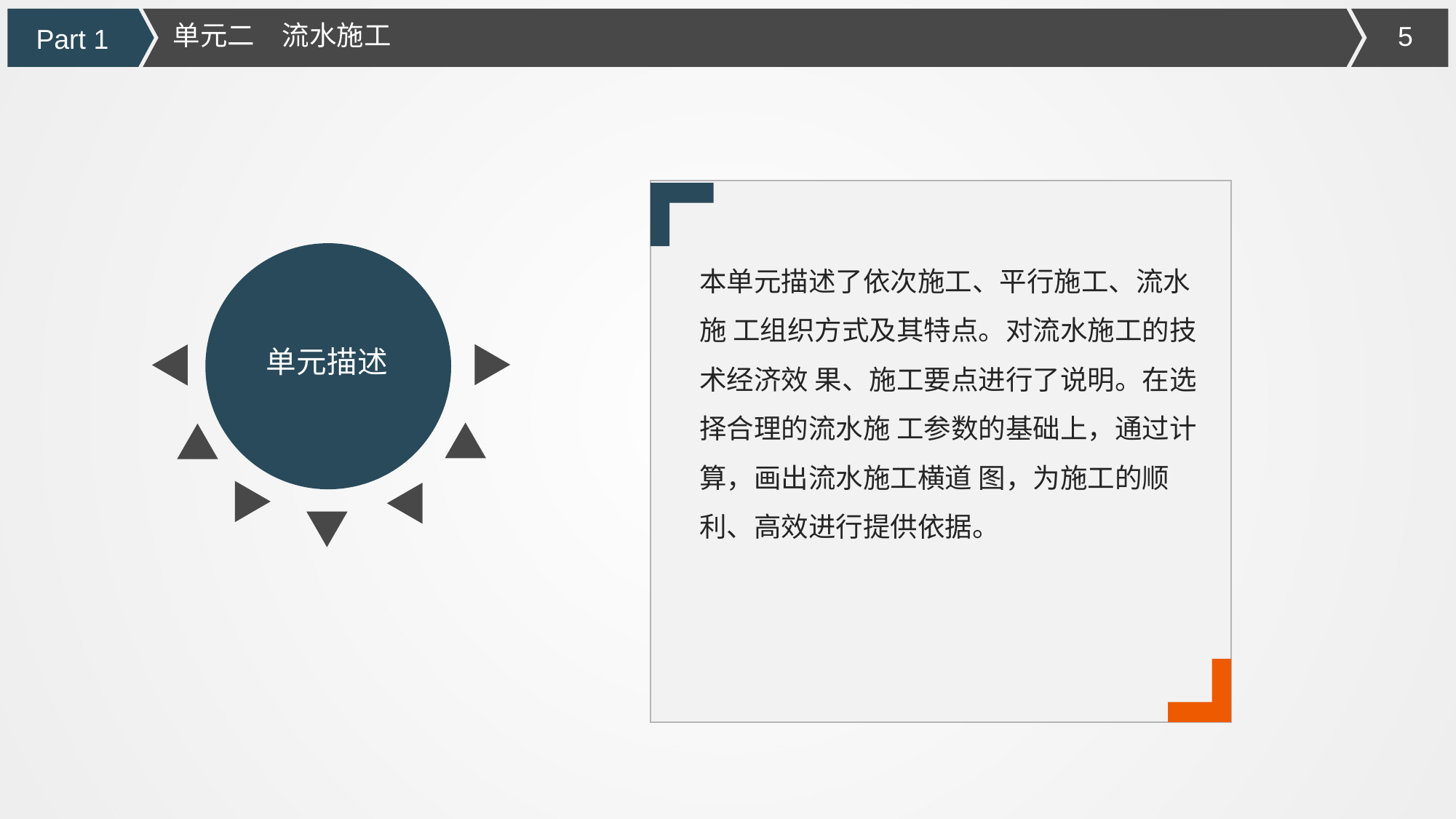

单元二　流水施工
Part 1

本单元描述了依次施工、平行施工、流水施 工组织方式及其特点。对流水施工的技术经济效 果、施工要点进行了说明。在选择合理的流水施 工参数的基础上，通过计算，画出流水施工横道 图，为施工的顺利、高效进行提供依据。

单元描述